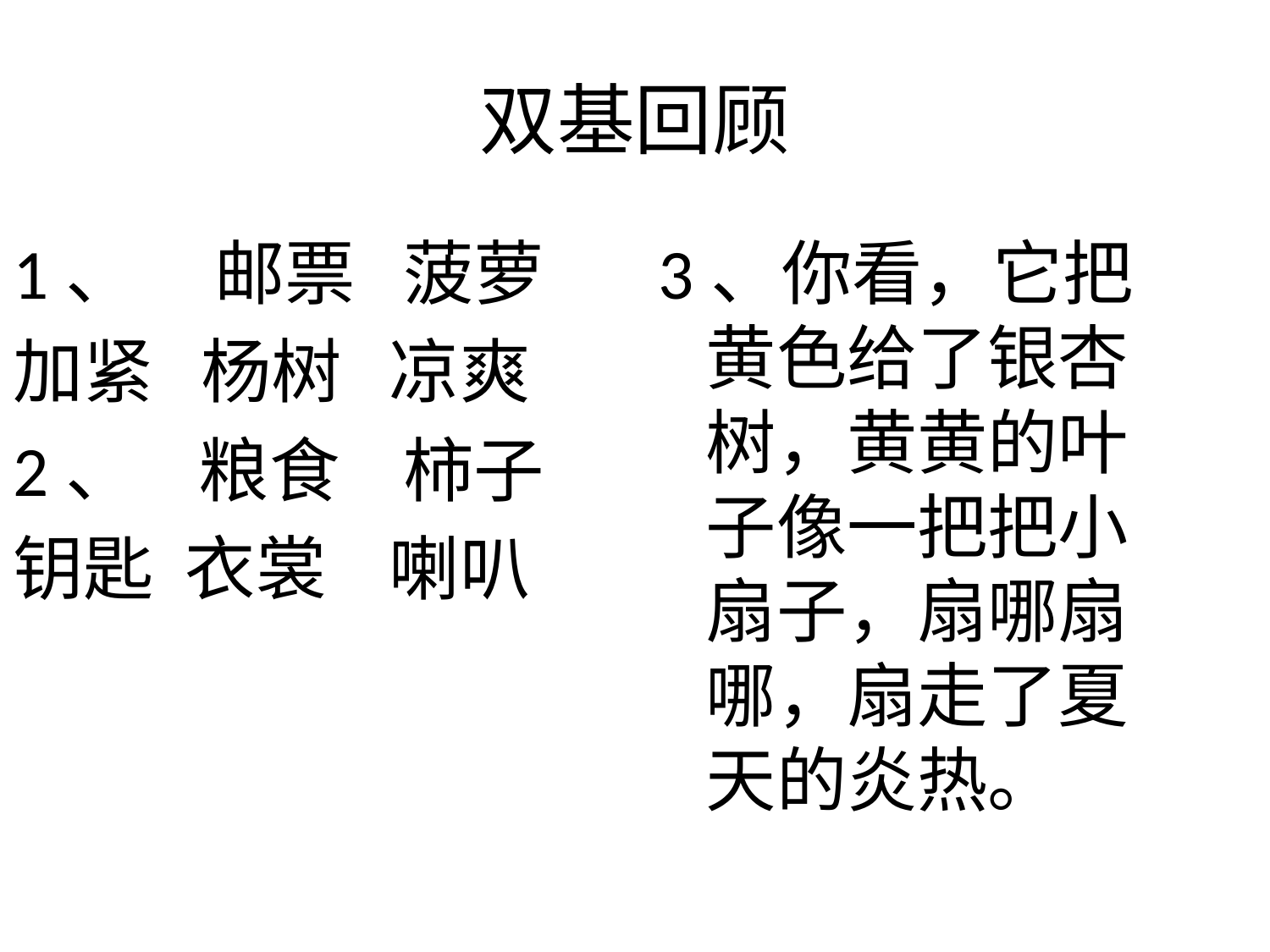

# 双基回顾
1、     邮票   菠萝
加紧   杨树   凉爽
2、    粮食    柿子
钥匙  衣裳    喇叭

3、你看，它把黄色给了银杏树，黄黄的叶子像一把把小扇子，扇哪扇哪，扇走了夏天的炎热。